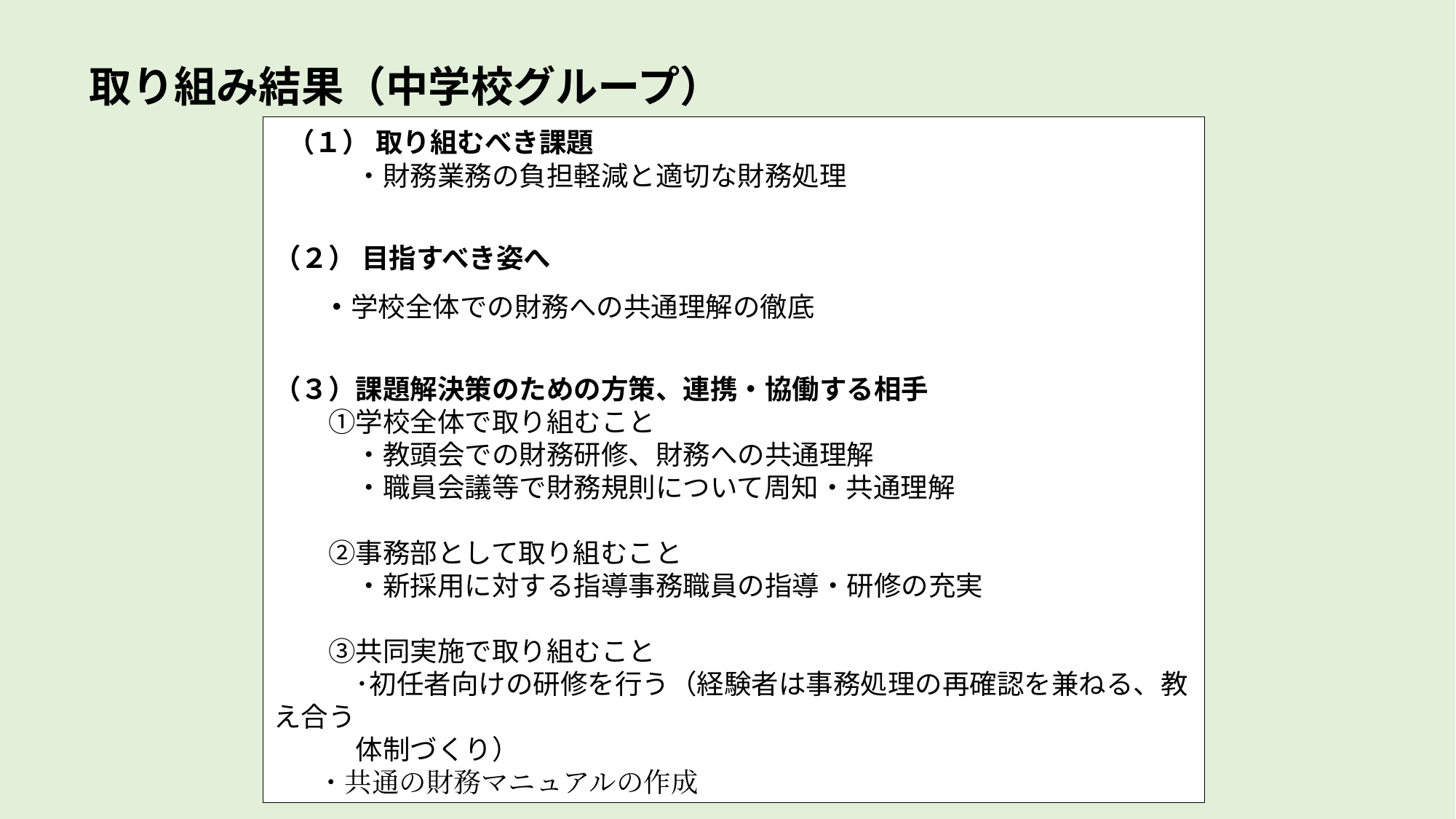

取り組み結果（中学校グループ）
 （１） 取り組むべき課題
　　　・財務業務の負担軽減と適切な財務処理

（２） 目指すべき姿へ
       ・学校全体での財務への共通理解の徹底

（３）課題解決策のための方策、連携・協働する相手
　　①学校全体で取り組むこと
　　　・教頭会での財務研修、財務への共通理解
　　　・職員会議等で財務規則について周知・共通理解

　　②事務部として取り組むこと
　　　・新採用に対する指導事務職員の指導・研修の充実

　　③共同実施で取り組むこと
　　　･初任者向けの研修を行う（経験者は事務処理の再確認を兼ねる、教え合う
　　　体制づくり）
      ・共通の財務マニュアルの作成